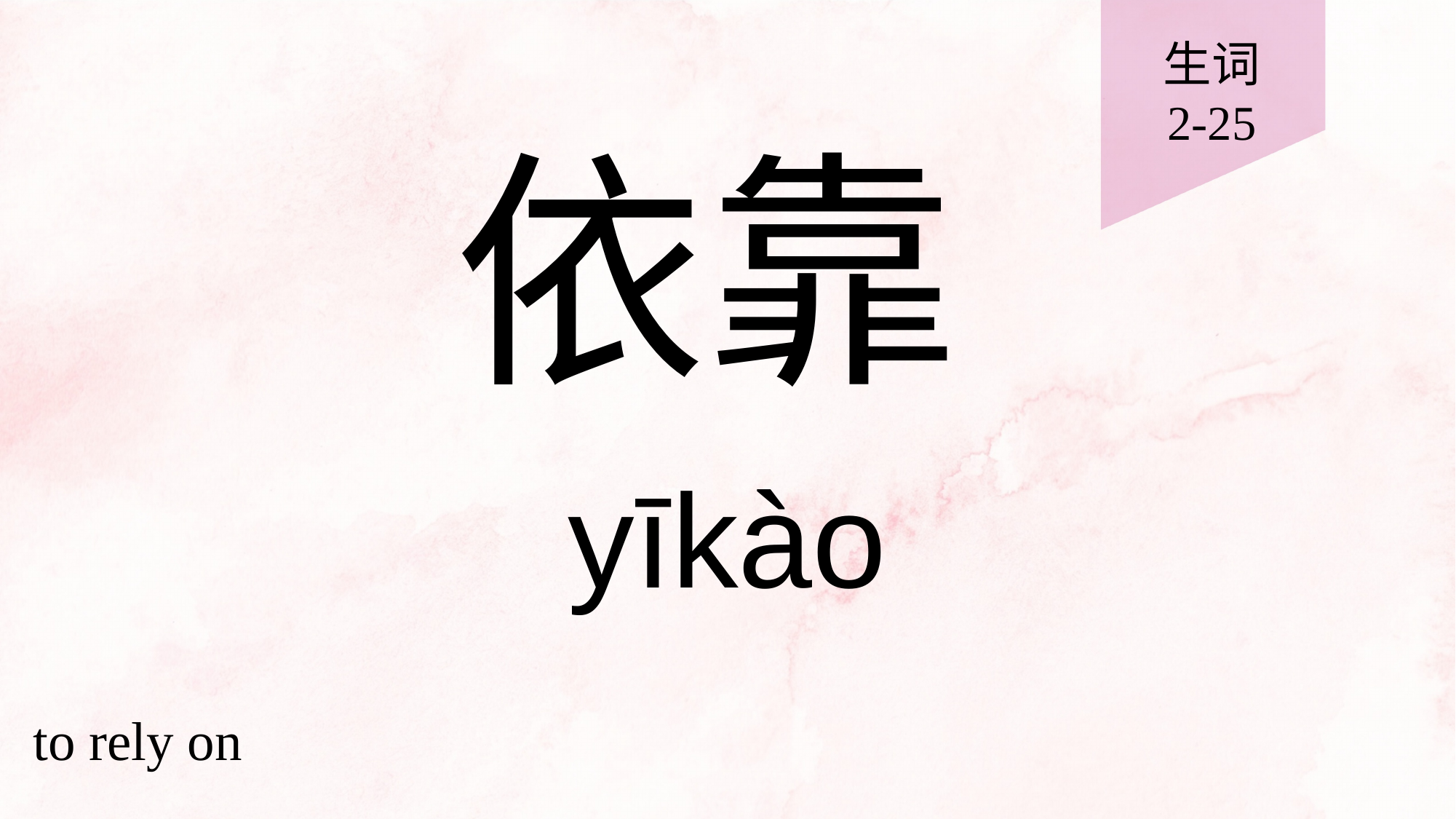

生词
2-25
# 依靠
yīkào
to rely on